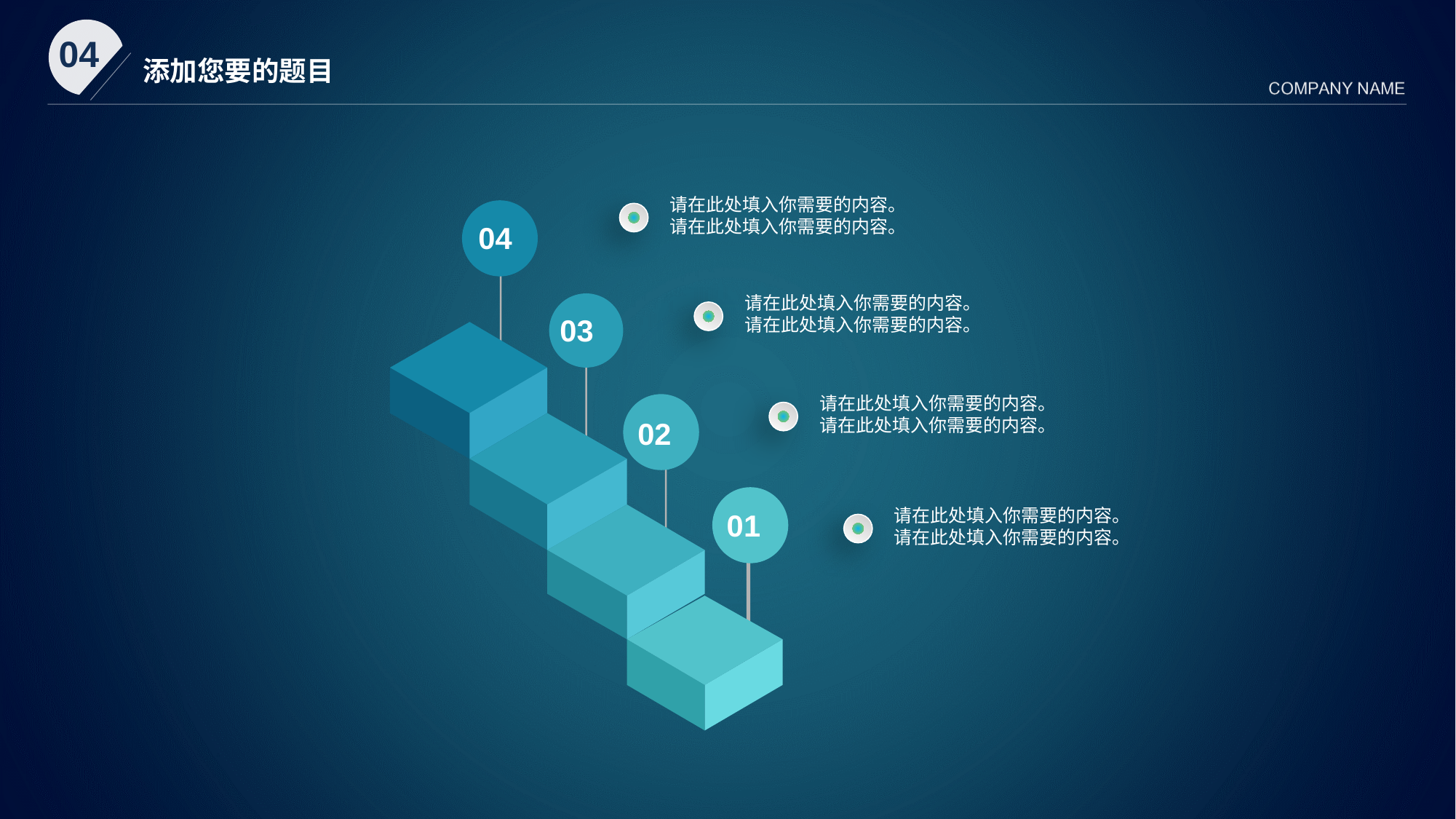

请在此处填入你需要的内容。
请在此处填入你需要的内容。

04

请在此处填入你需要的内容。
请在此处填入你需要的内容。

03

请在此处填入你需要的内容。
请在此处填入你需要的内容。

02

01

请在此处填入你需要的内容。
请在此处填入你需要的内容。